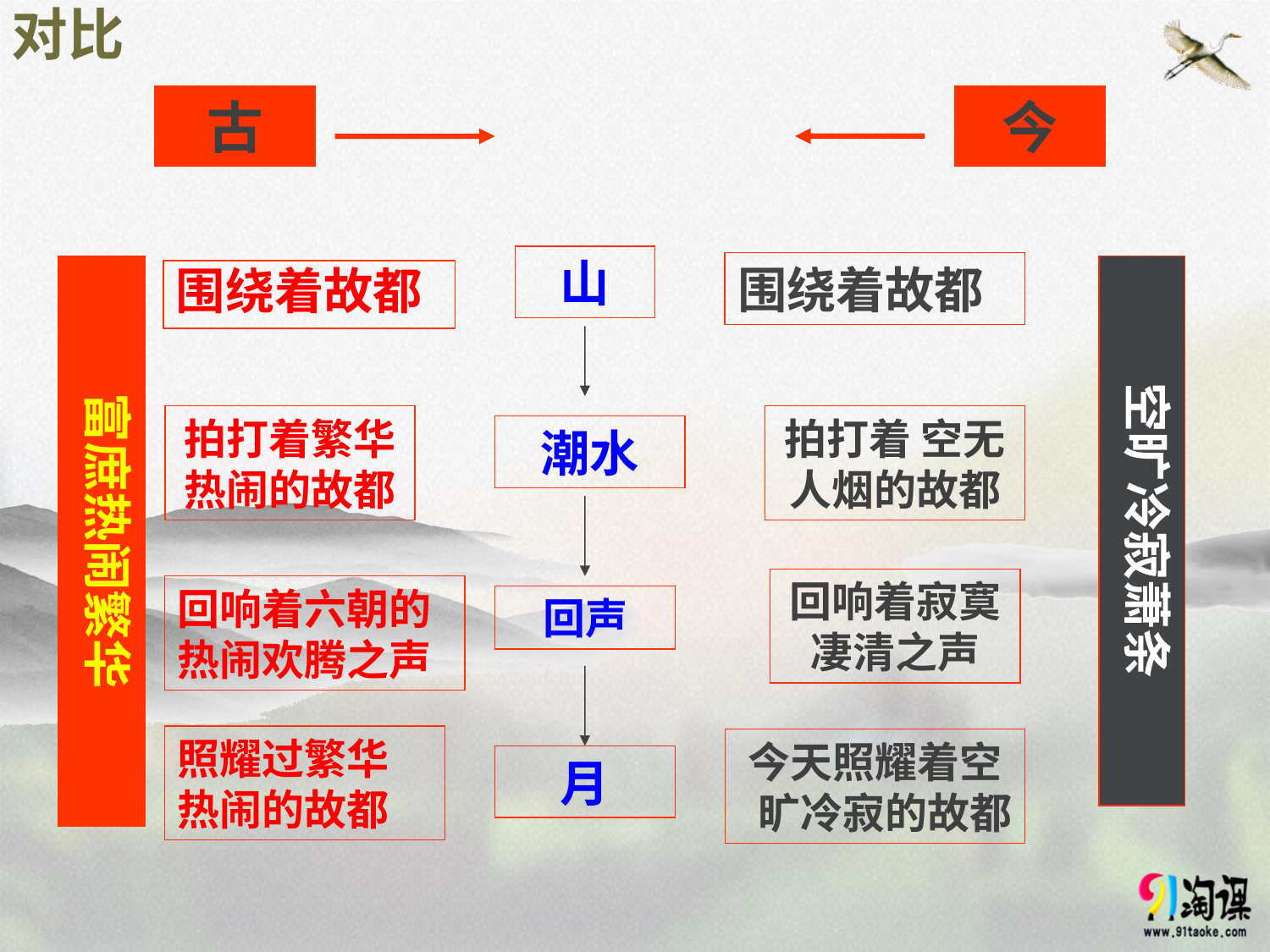

# 对比

古
今

山
围绕着故都
富庶热闹繁华
空旷冷寂萧条
围绕着故都

拍打着繁华
热闹的故都
拍打着 空无
人烟的故都
潮水

回响着寂寞
凄清之声
回响着六朝的
热闹欢腾之声
回声

照耀过繁华
热闹的故都
今天照耀着空
 旷冷寂的故都
月